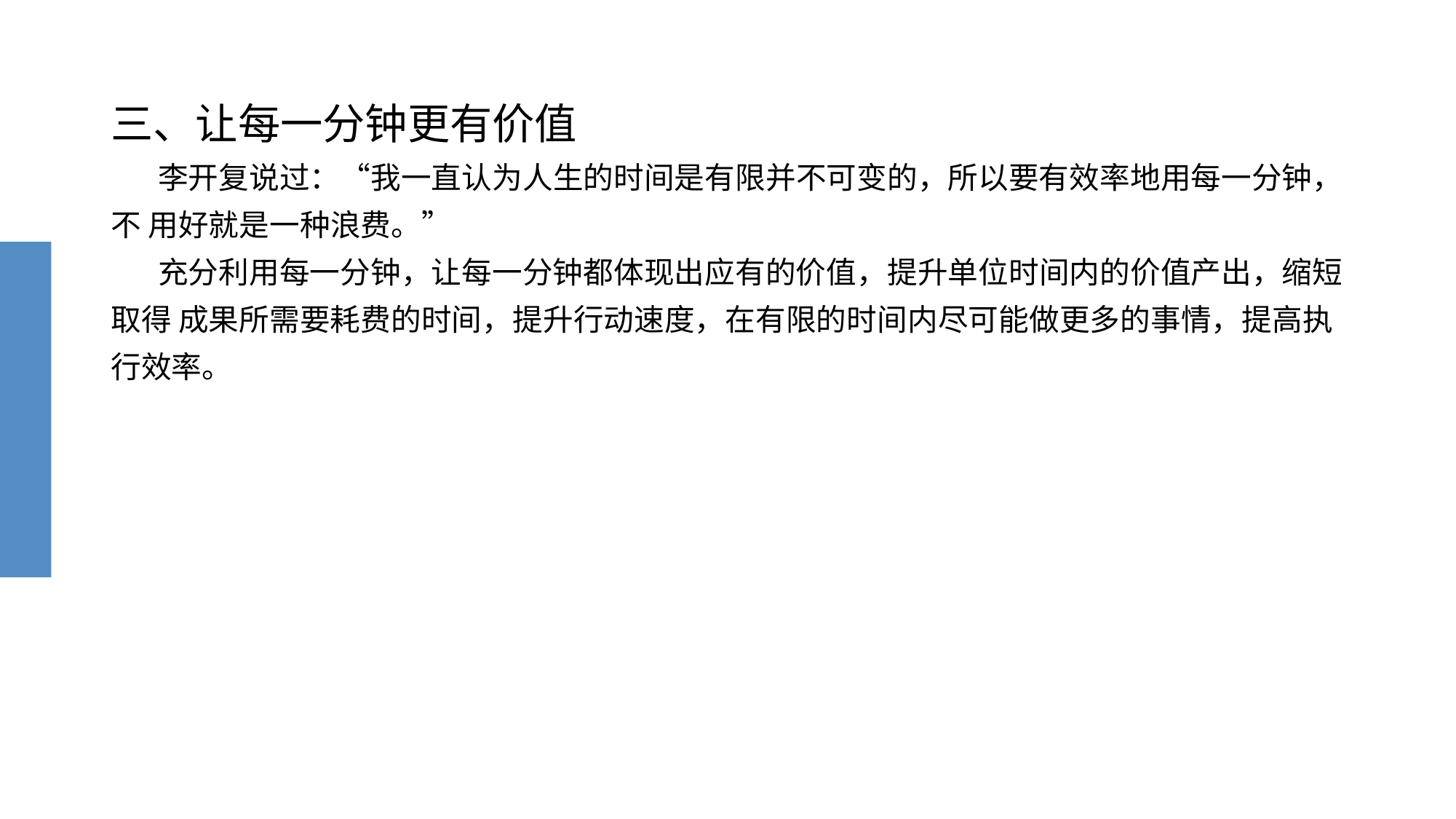

# 三、让每一分钟更有价值 李开复说过：“我一直认为人生的时间是有限并不可变的，所以要有效率地用每一分钟，不 用好就是一种浪费。” 充分利用每一分钟，让每一分钟都体现出应有的价值，提升单位时间内的价值产出，缩短取得 成果所需要耗费的时间，提升行动速度，在有限的时间内尽可能做更多的事情，提高执行效率。